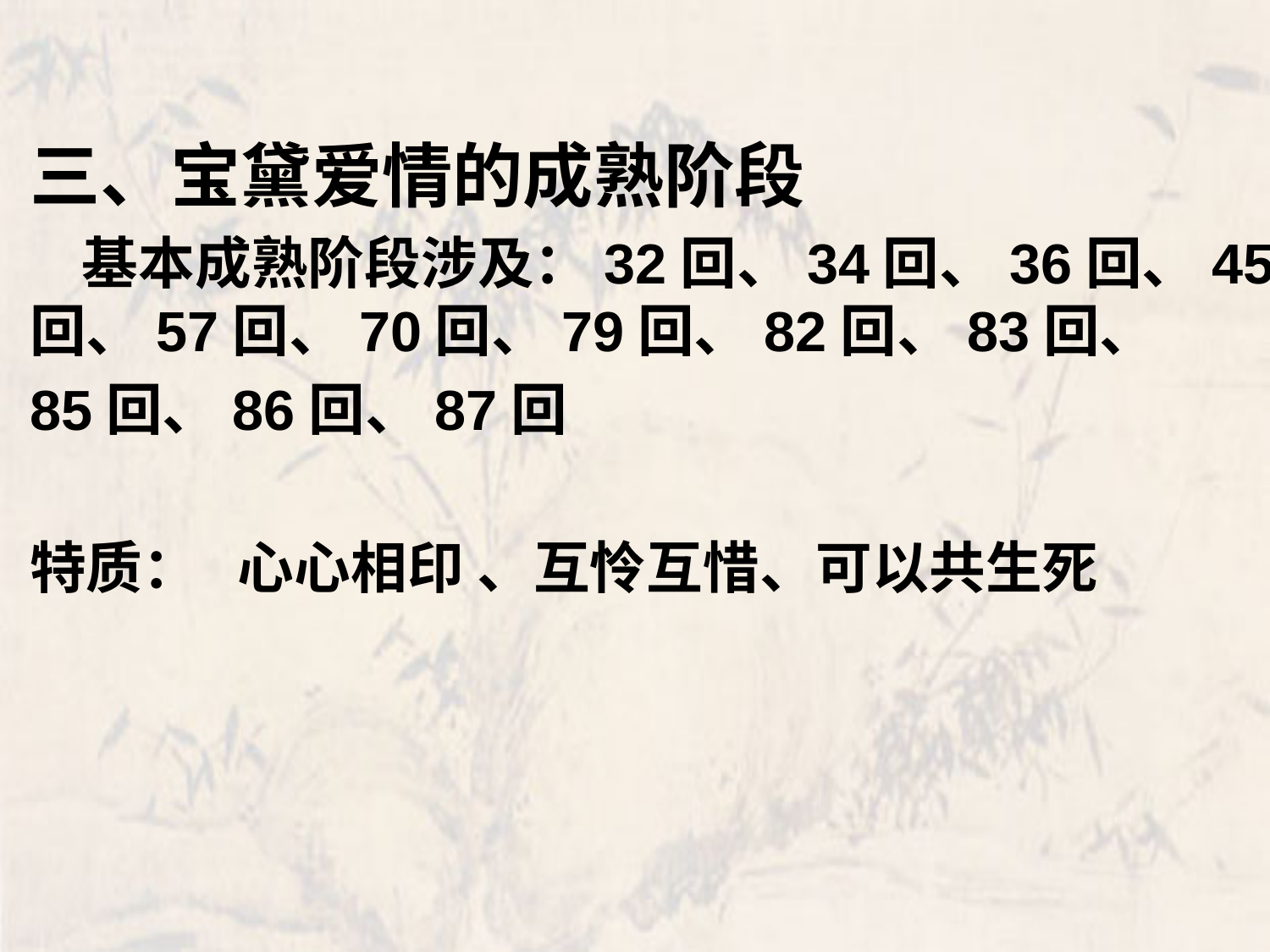

三、宝黛爱情的成熟阶段
   基本成熟阶段涉及：32回、34回、36回、45回、57回、70回、79回、82回、83回、
85回、86回、87回

特质：   心心相印 、互怜互惜、可以共生死